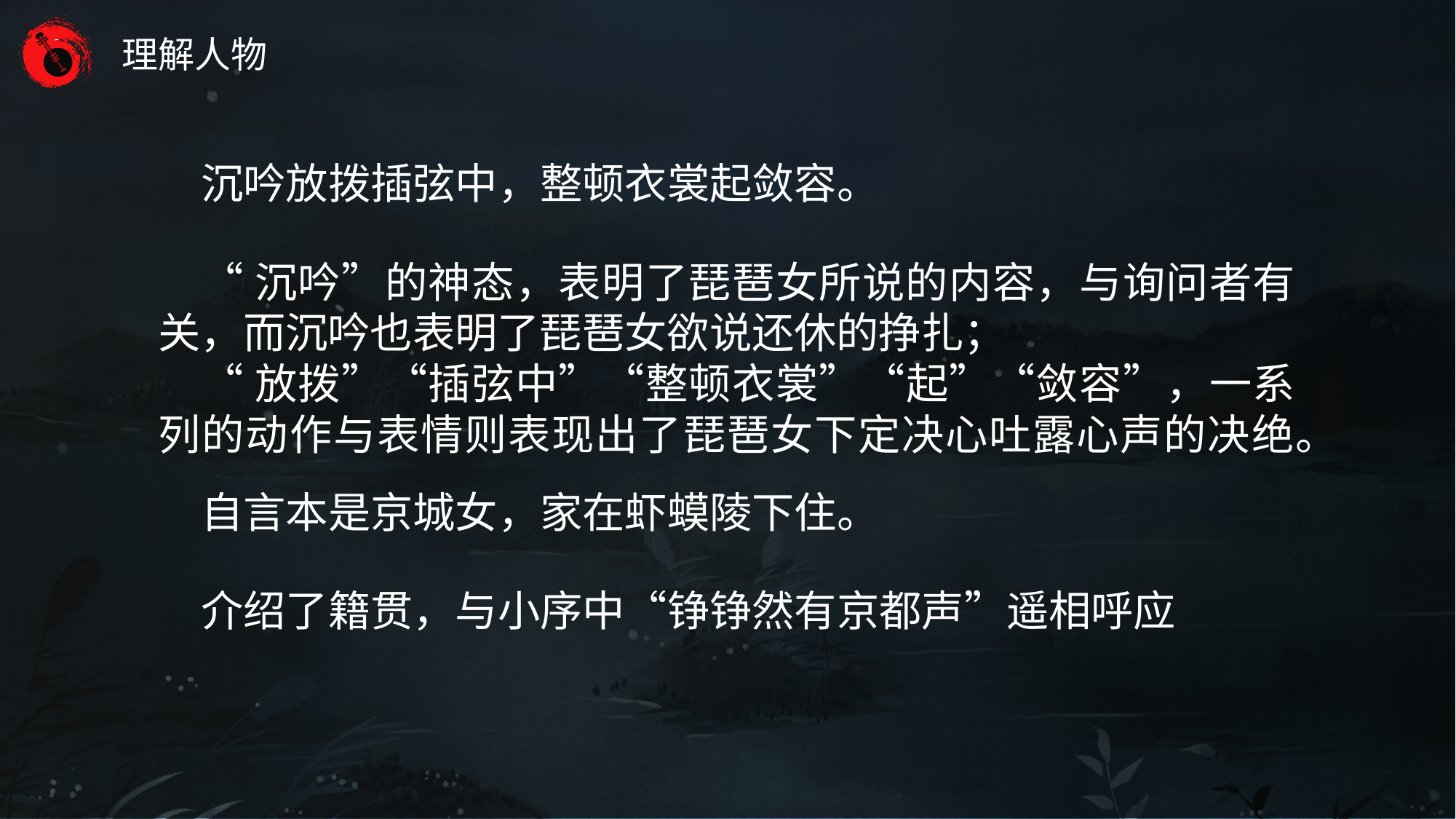

沉吟放拨插弦中，整顿衣裳起敛容。
“沉吟”的神态，表明了琵琶女所说的内容，与询问者有关，而沉吟也表明了琵琶女欲说还休的挣扎；
“放拨”“插弦中”“整顿衣裳”“起”“敛容”，一系列的动作与表情则表现出了琵琶女下定决心吐露心声的决绝。
自言本是京城女，家在虾蟆陵下住。
介绍了籍贯，与小序中“铮铮然有京都声”遥相呼应